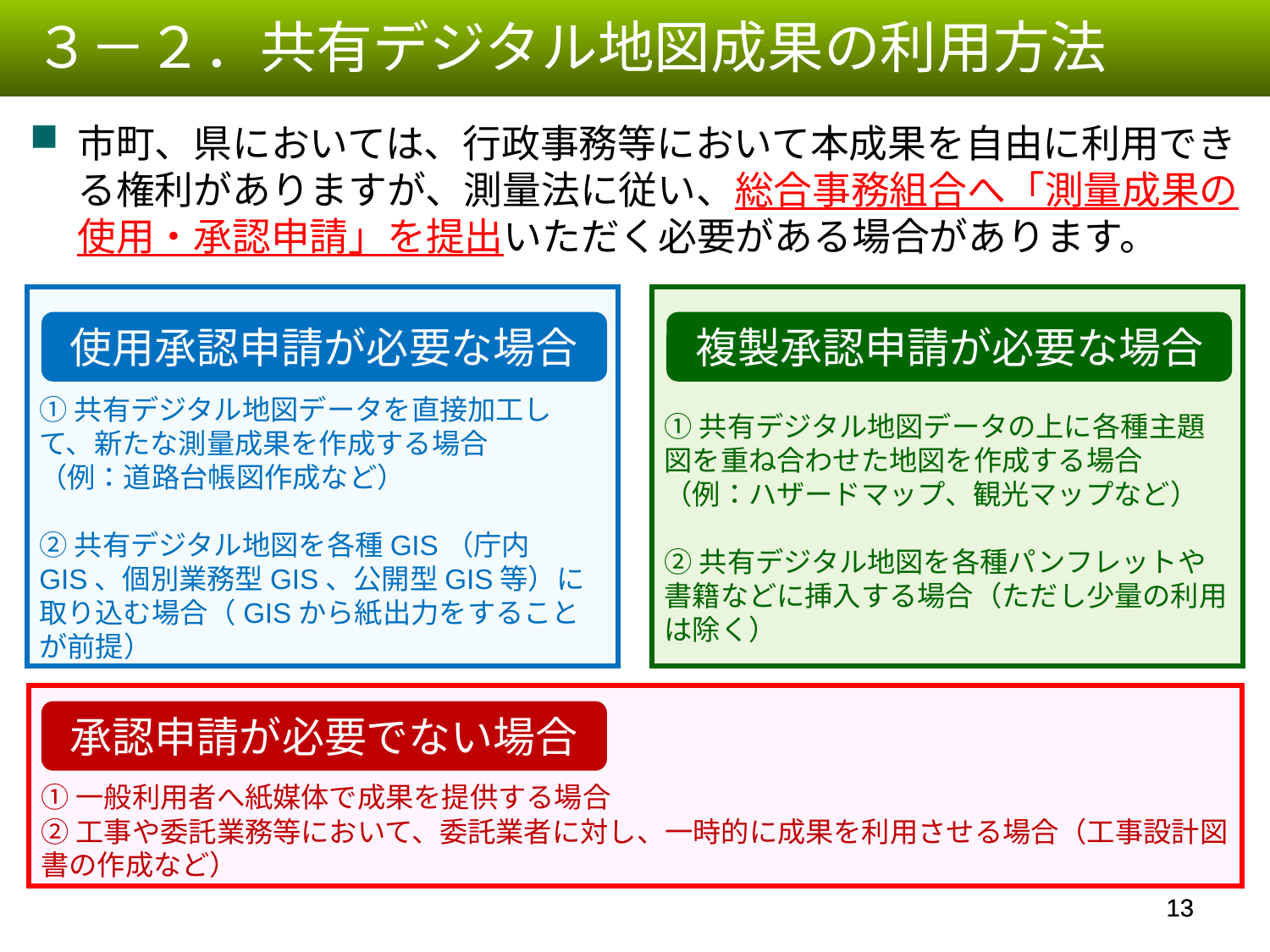

３－２．共有デジタル地図成果の利用方法
市町、県においては、行政事務等において本成果を自由に利用できる権利がありますが、測量法に従い、総合事務組合へ「測量成果の使用・承認申請」を提出いただく必要がある場合があります。

①共有デジタル地図データを直接加工して、新たな測量成果を作成する場合
（例：道路台帳図作成など）

②共有デジタル地図を各種GIS（庁内GIS、個別業務型GIS、公開型GIS等）に取り込む場合（GISから紙出力をすることが前提）

①共有デジタル地図データの上に各種主題図を重ね合わせた地図を作成する場合
（例：ハザードマップ、観光マップなど）

②共有デジタル地図を各種パンフレットや書籍などに挿入する場合（ただし少量の利用は除く）
使用承認申請が必要な場合
複製承認申請が必要な場合

①一般利用者へ紙媒体で成果を提供する場合
②工事や委託業務等において、委託業者に対し、一時的に成果を利用させる場合（工事設計図書の作成など）
承認申請が必要でない場合
13
13